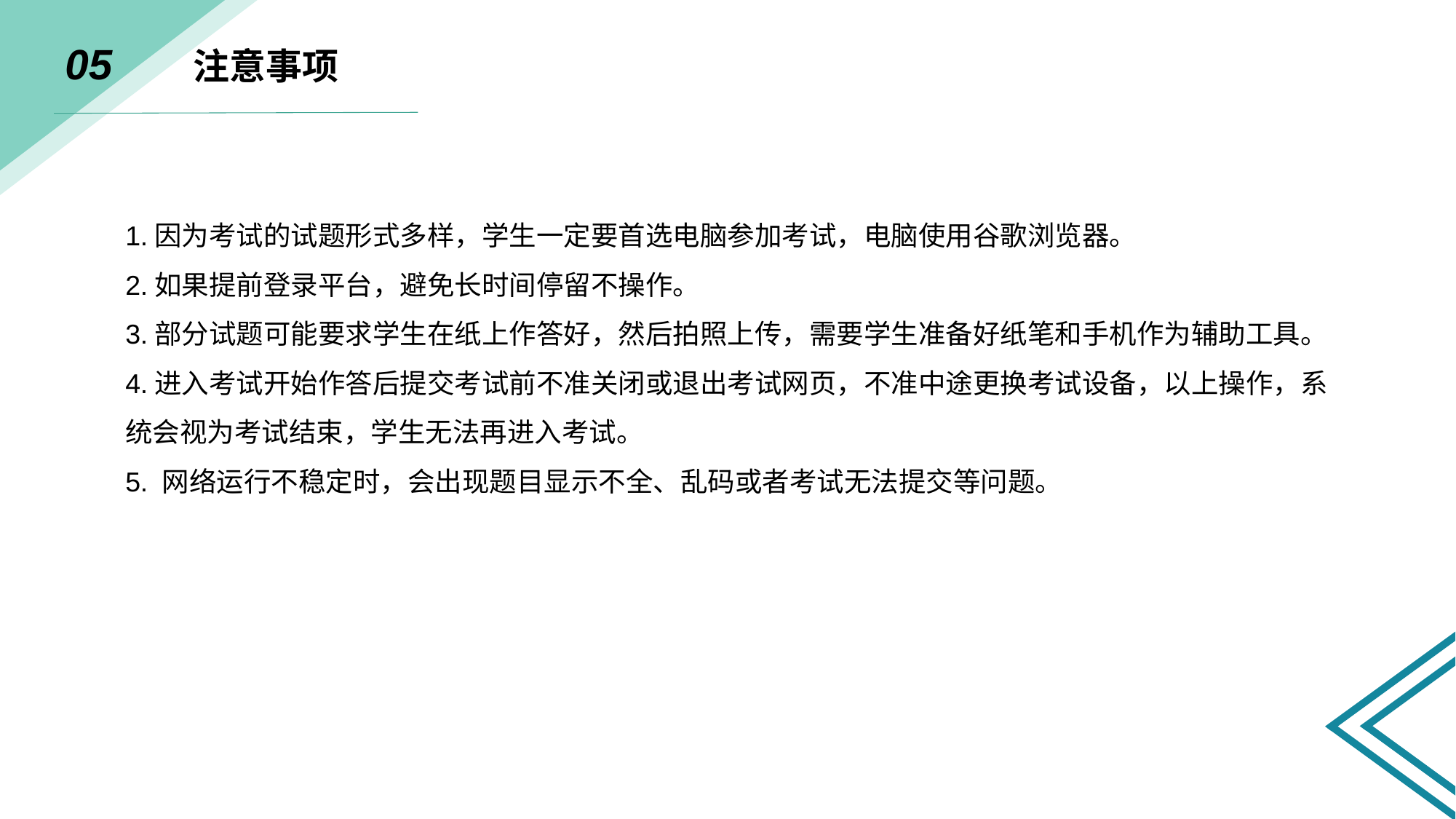

05      注意事项
1.因为考试的试题形式多样，学生一定要首选电脑参加考试，电脑使用谷歌浏览器。
2.如果提前登录平台，避免长时间停留不操作。
3.部分试题可能要求学生在纸上作答好，然后拍照上传，需要学生准备好纸笔和手机作为辅助工具。
4.进入考试开始作答后提交考试前不准关闭或退出考试网页，不准中途更换考试设备，以上操作，系统会视为考试结束，学生无法再进入考试。
5. 网络运行不稳定时，会出现题目显示不全、乱码或者考试无法提交等问题。